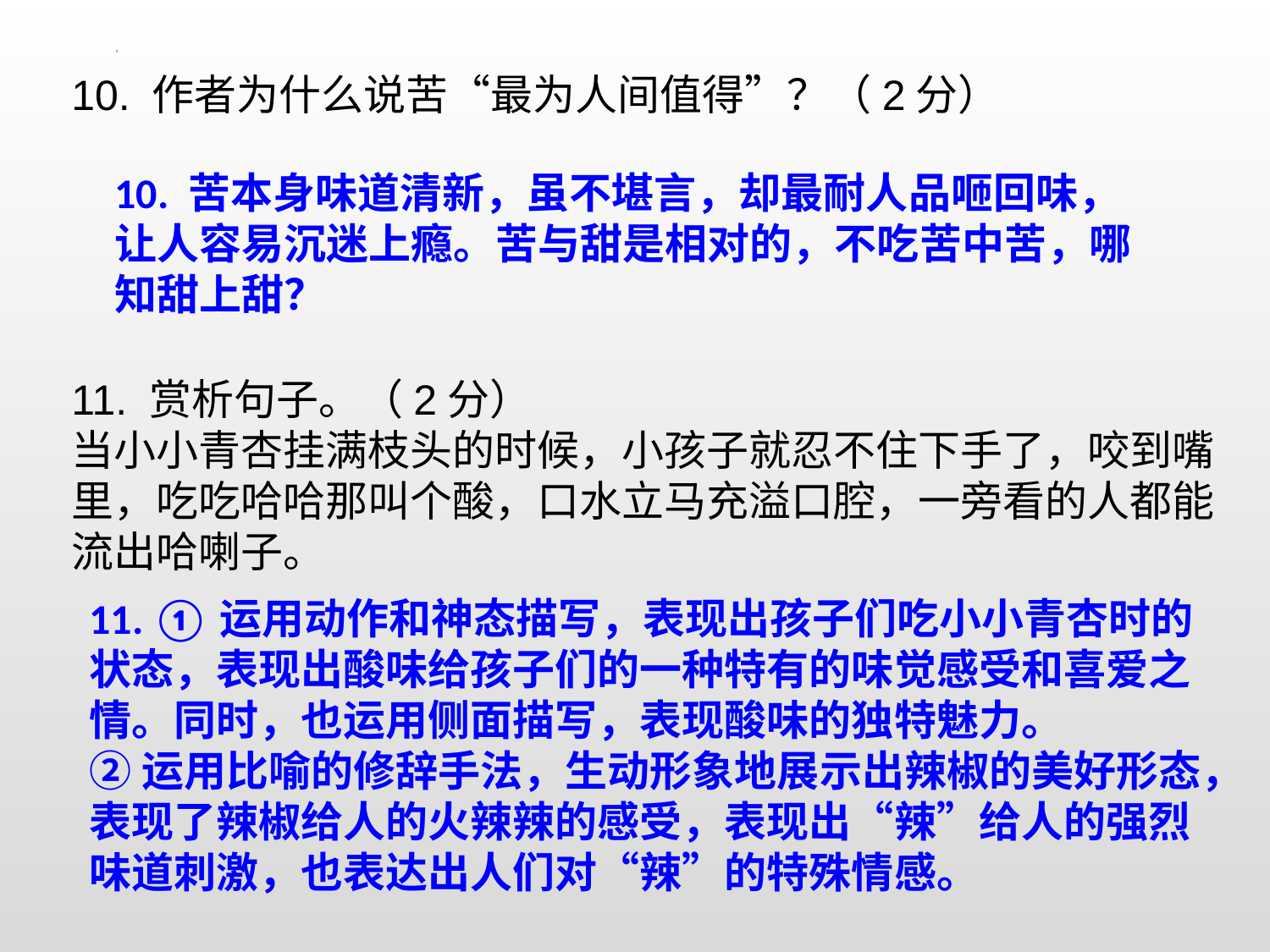

10. 作者为什么说苦“最为人间值得”？（2分）

11. 赏析句子。（2分）
当小小青杏挂满枝头的时候，小孩子就忍不住下手了，咬到嘴里，吃吃哈哈那叫个酸，口水立马充溢口腔，一旁看的人都能流出哈喇子。

10. 苦本身味道清新，虽不堪言，却最耐人品咂回味，让人容易沉迷上瘾。苦与甜是相对的，不吃苦中苦，哪知甜上甜？
11. ①运用动作和神态描写，表现出孩子们吃小小青杏时的状态，表现出酸味给孩子们的一种特有的味觉感受和喜爱之情。同时，也运用侧面描写，表现酸味的独特魅力。
②运用比喻的修辞手法，生动形象地展示出辣椒的美好形态，表现了辣椒给人的火辣辣的感受，表现出“辣”给人的强烈味道刺激，也表达出人们对“辣”的特殊情感。